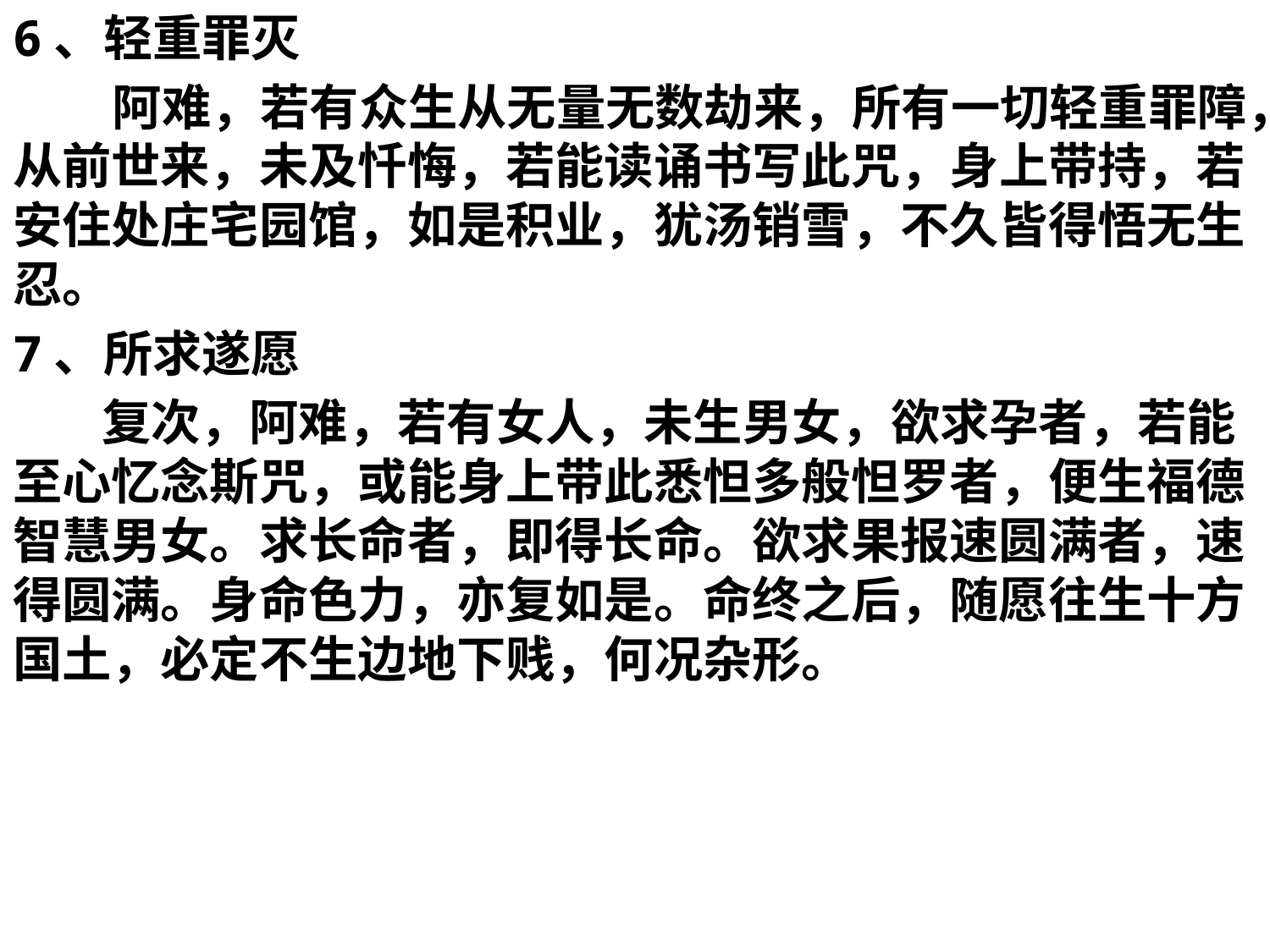

6、轻重罪灭
        阿难，若有众生从无量无数劫来，所有一切轻重罪障，从前世来，未及忏悔，若能读诵书写此咒，身上带持，若安住处庄宅园馆，如是积业，犹汤销雪，不久皆得悟无生忍。
7、所求遂愿
       复次，阿难，若有女人，未生男女，欲求孕者，若能至心忆念斯咒，或能身上带此悉怛多般怛罗者，便生福德智慧男女。求长命者，即得长命。欲求果报速圆满者，速得圆满。身命色力，亦复如是。命终之后，随愿往生十方国土，必定不生边地下贱，何况杂形。